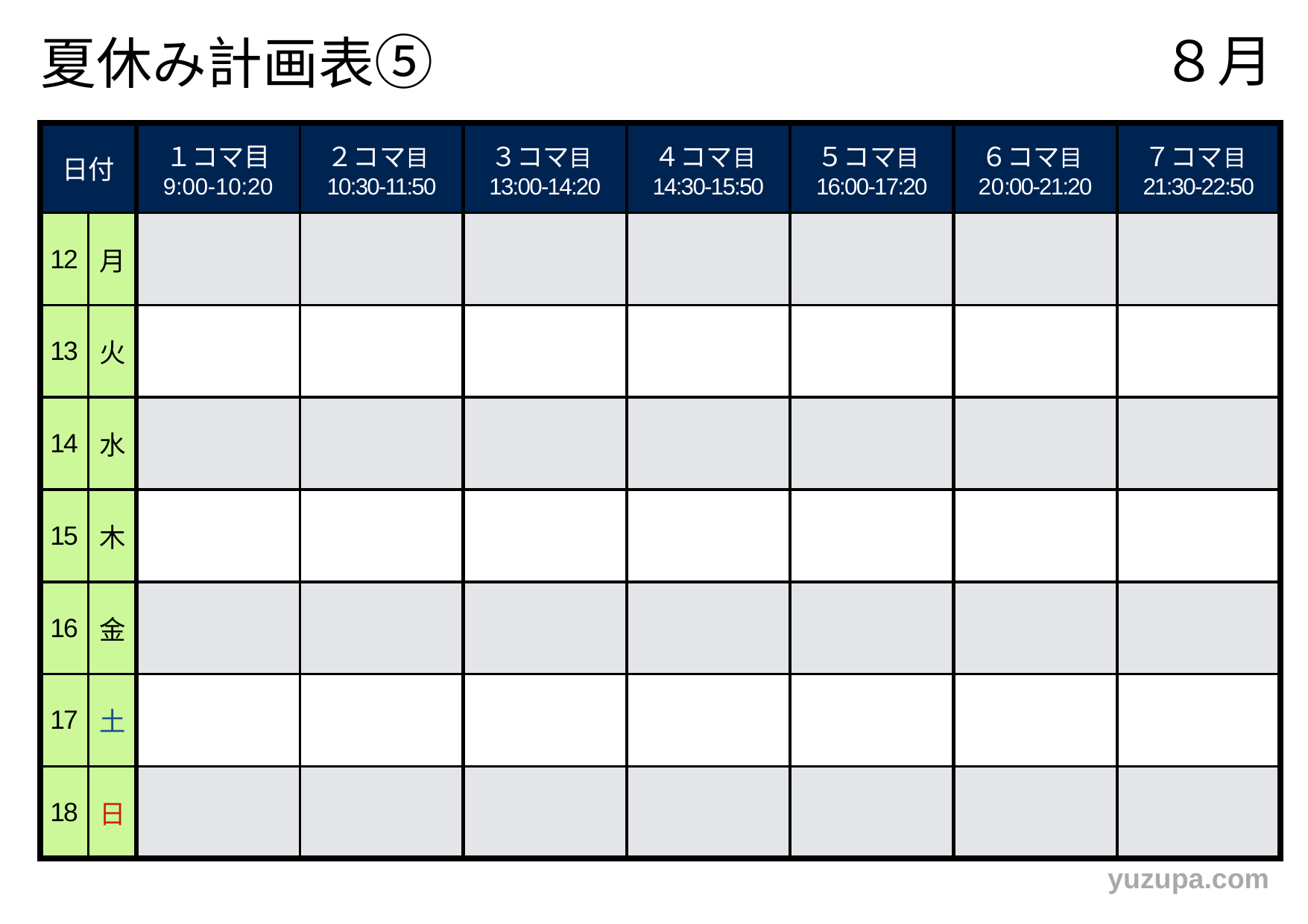

夏休み計画表⑤
８月
| 日付 |  | １コマ目 9:00-10:20 | ２コマ目10:30-11:50 | ３コマ目13:00-14:20 | ４コマ目14:30-15:50 | ５コマ目16:00-17:20 | ６コマ目20:00-21:20 | ７コマ目21:30-22:50 |
| --- | --- | --- | --- | --- | --- | --- | --- | --- |
| 12 | 月 |  |  |  |  |  |  |  |
| 13 | 火 |  |  |  |  |  |  |  |
| 14 | 水 |  |  |  |  |  |  |  |
| 15 | 木 |  |  |  |  |  |  |  |
| 16 | 金 |  |  |  |  |  |  |  |
| 17 | 土 |  |  |  |  |  |  |  |
| 18 | 日 |  |  |  |  |  |  |  |
yuzupa.com